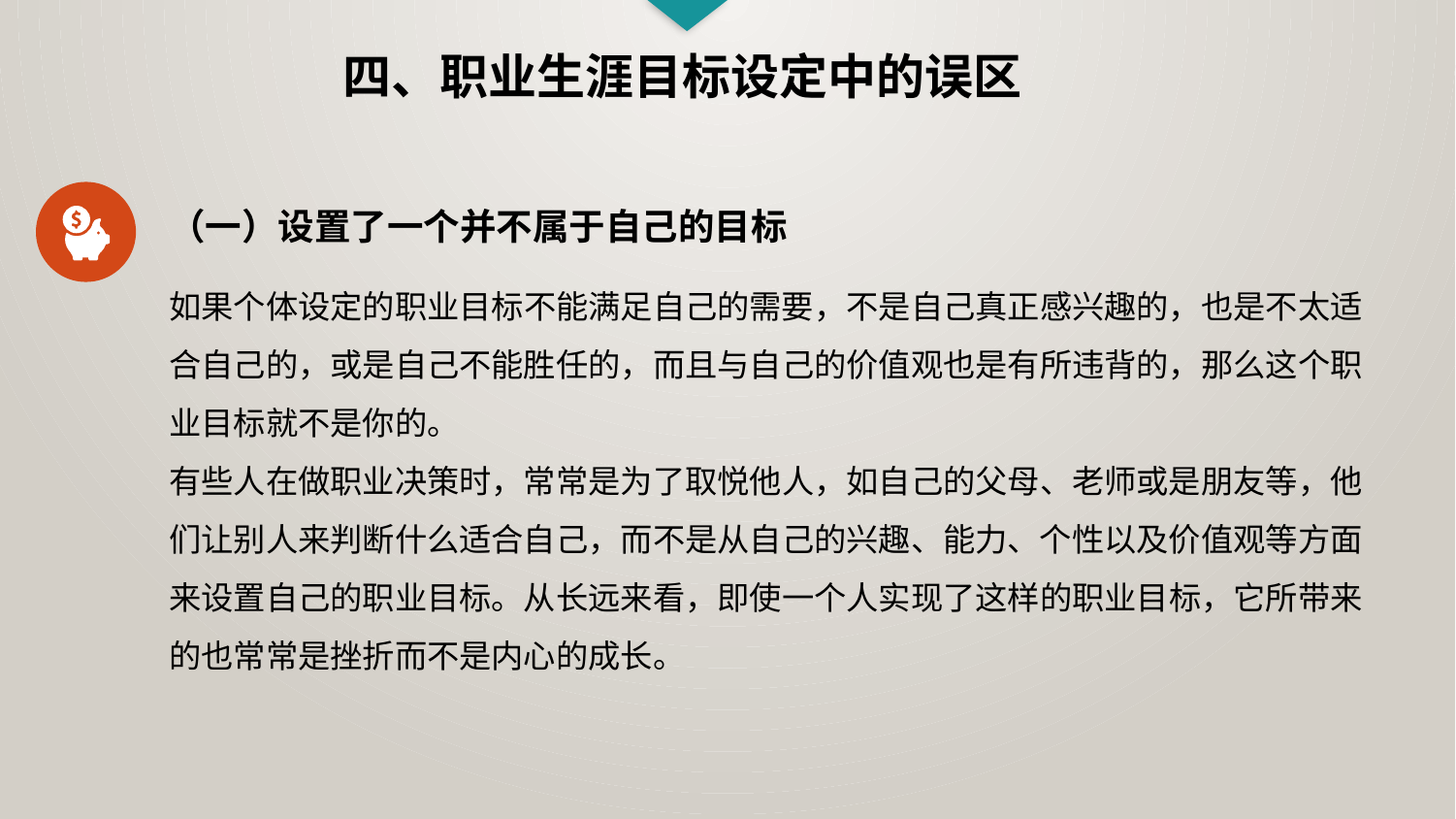

四、职业生涯目标设定中的误区

（一）设置了一个并不属于自己的目标

如果个体设定的职业目标不能满足自己的需要，不是自己真正感兴趣的，也是不太适合自己的，或是自己不能胜任的，而且与自己的价值观也是有所违背的，那么这个职业目标就不是你的。
有些人在做职业决策时，常常是为了取悦他人，如自己的父母、老师或是朋友等，他们让别人来判断什么适合自己，而不是从自己的兴趣、能力、个性以及价值观等方面来设置自己的职业目标。从长远来看，即使一个人实现了这样的职业目标，它所带来的也常常是挫折而不是内心的成长。
51